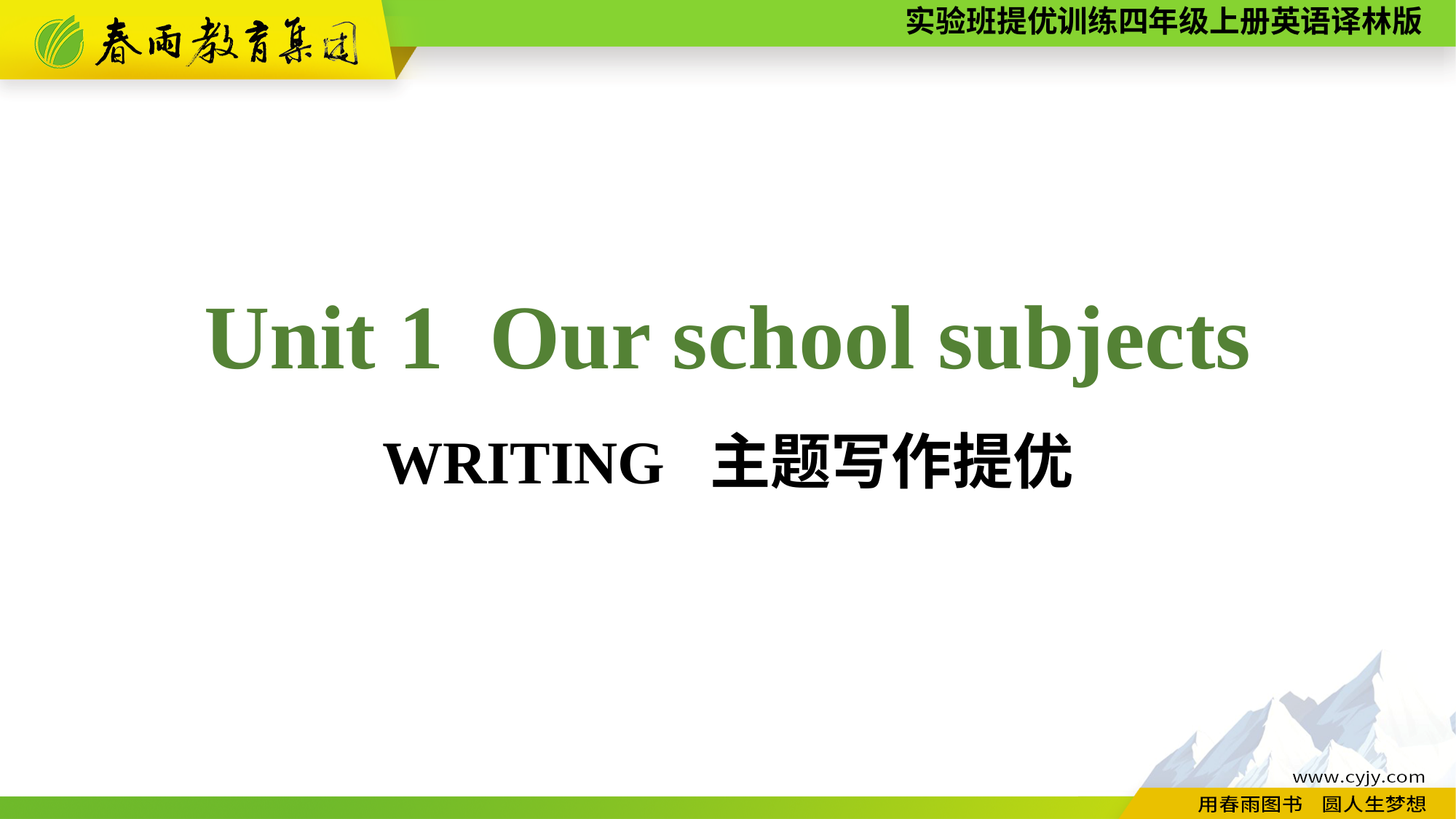

Unit 1  Our school subjects
WRITING  主题写作提优